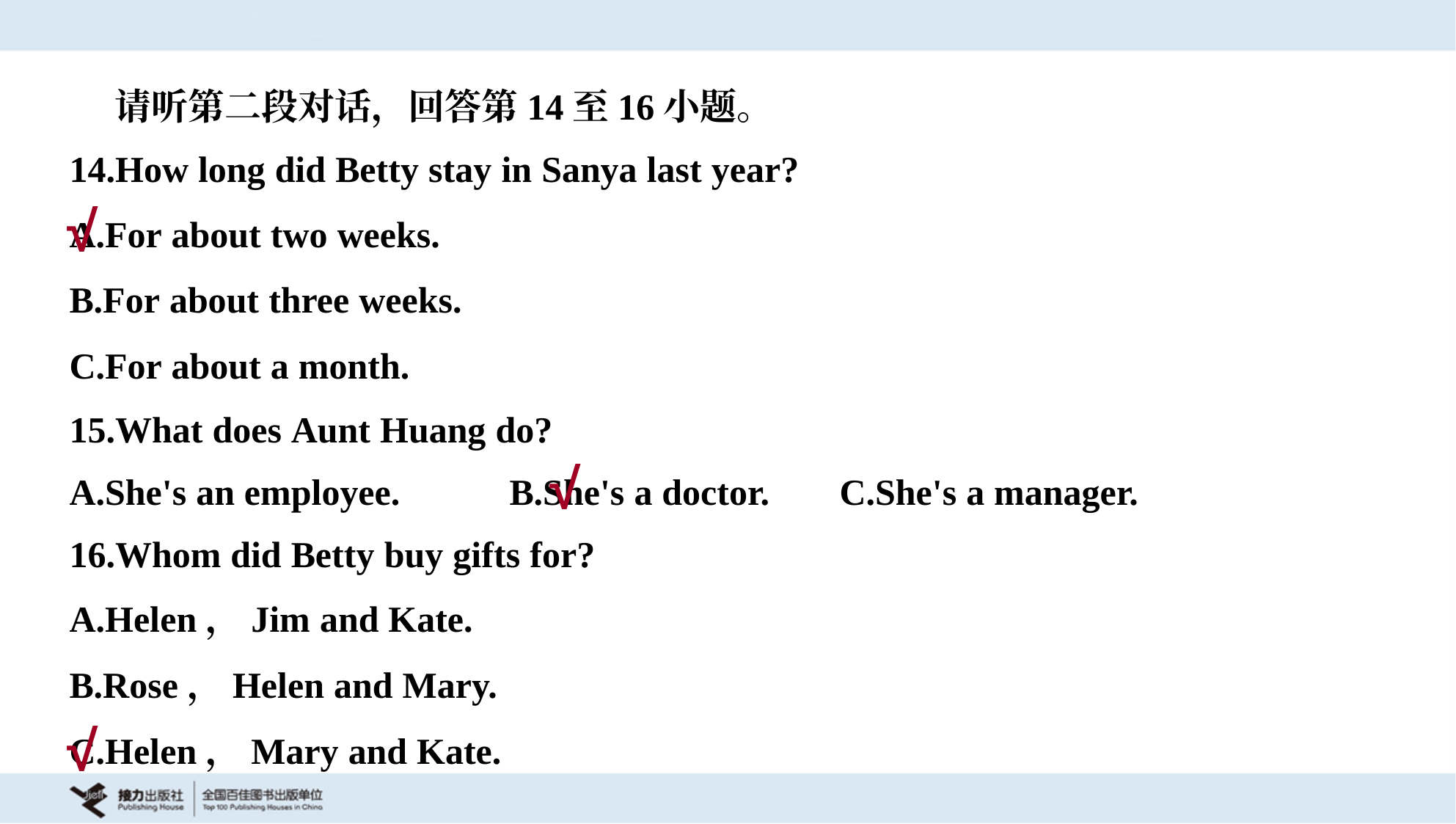

请听第二段对话，回答第14至16小题。
14.How long did Betty stay in Sanya last year?
A.For about two weeks.
B.For about three weeks.
C.For about a month.
√
15.What does Aunt Huang do?
A.She's an employee.	B.She's a doctor.	C.She's a manager.
√
16.Whom did Betty buy gifts for?
A.Helen，Jim and Kate.
B.Rose，Helen and Mary.
C.Helen，Mary and Kate.
√